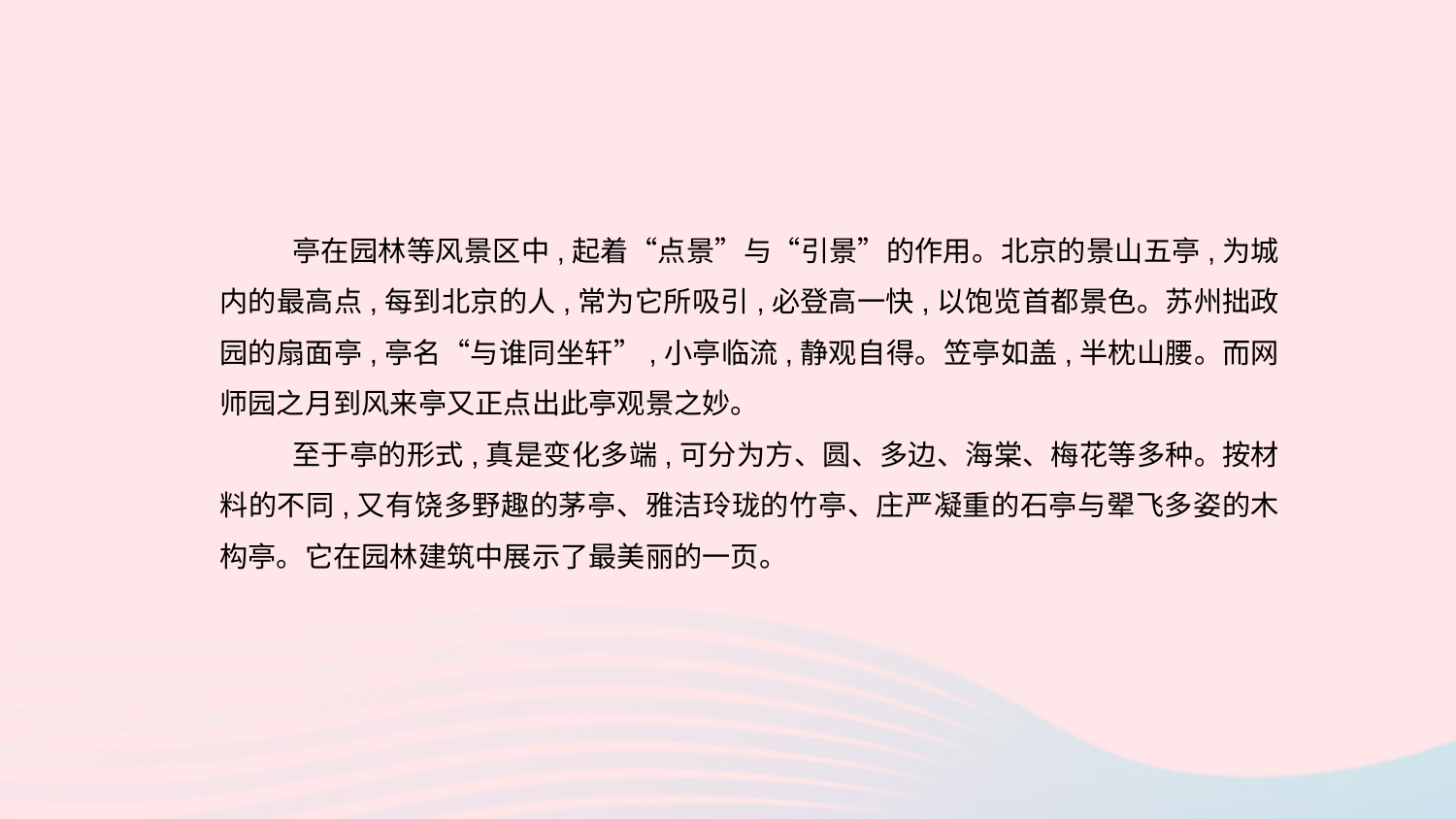

亭在园林等风景区中,起着“点景”与“引景”的作用。北京的景山五亭,为城内的最高点,每到北京的人,常为它所吸引,必登高一快,以饱览首都景色。苏州拙政园的扇面亭,亭名“与谁同坐轩”,小亭临流,静观自得。笠亭如盖,半枕山腰。而网师园之月到风来亭又正点出此亭观景之妙。
至于亭的形式,真是变化多端,可分为方、圆、多边、海棠、梅花等多种。按材料的不同,又有饶多野趣的茅亭、雅洁玲珑的竹亭、庄严凝重的石亭与翚飞多姿的木构亭。它在园林建筑中展示了最美丽的一页。